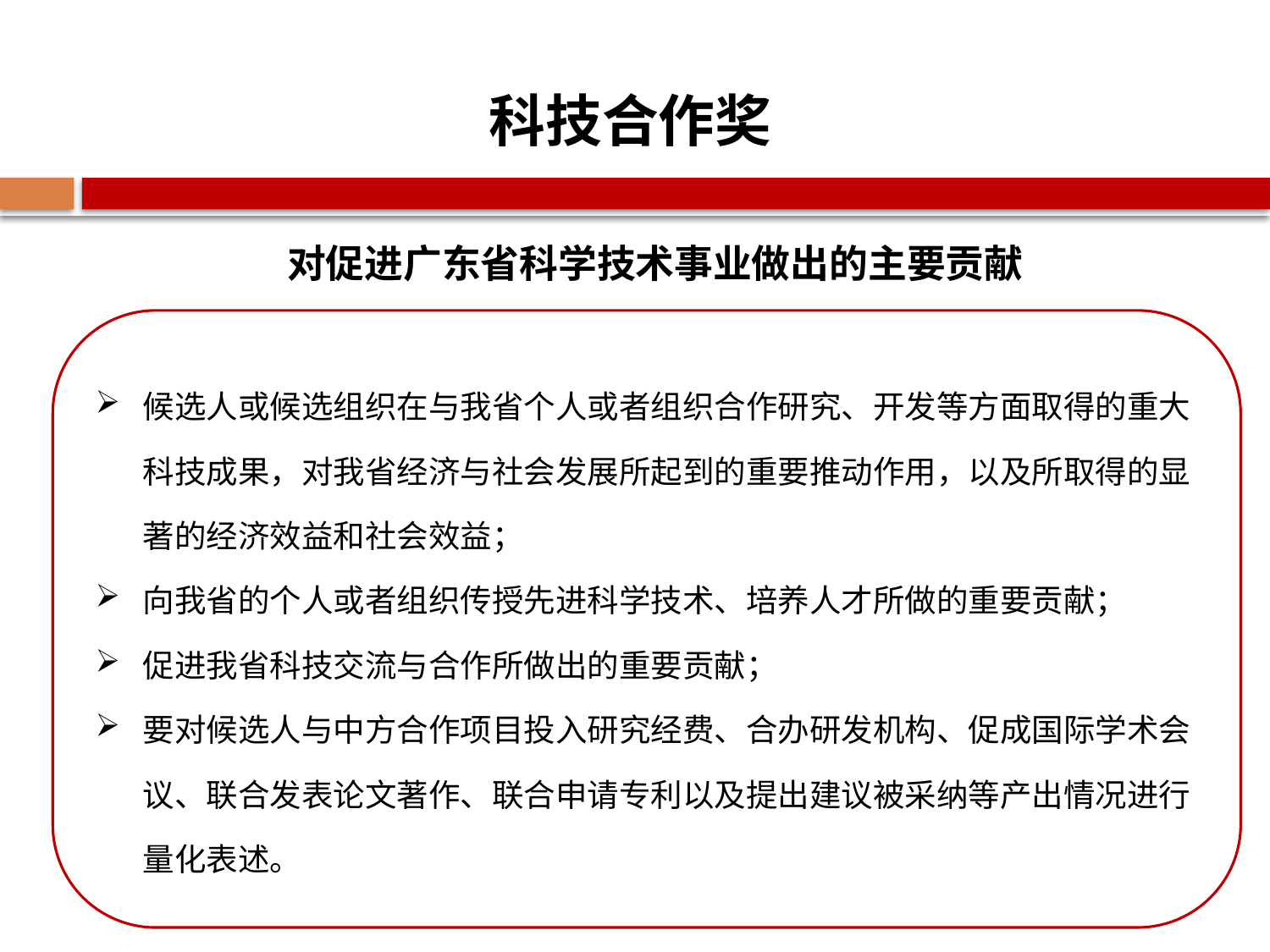

科技合作奖
对促进广东省科学技术事业做出的主要贡献
候选人或候选组织在与我省个人或者组织合作研究、开发等方面取得的重大科技成果，对我省经济与社会发展所起到的重要推动作用，以及所取得的显著的经济效益和社会效益；
向我省的个人或者组织传授先进科学技术、培养人才所做的重要贡献；
促进我省科技交流与合作所做出的重要贡献；
要对候选人与中方合作项目投入研究经费、合办研发机构、促成国际学术会议、联合发表论文著作、联合申请专利以及提出建议被采纳等产出情况进行量化表述。